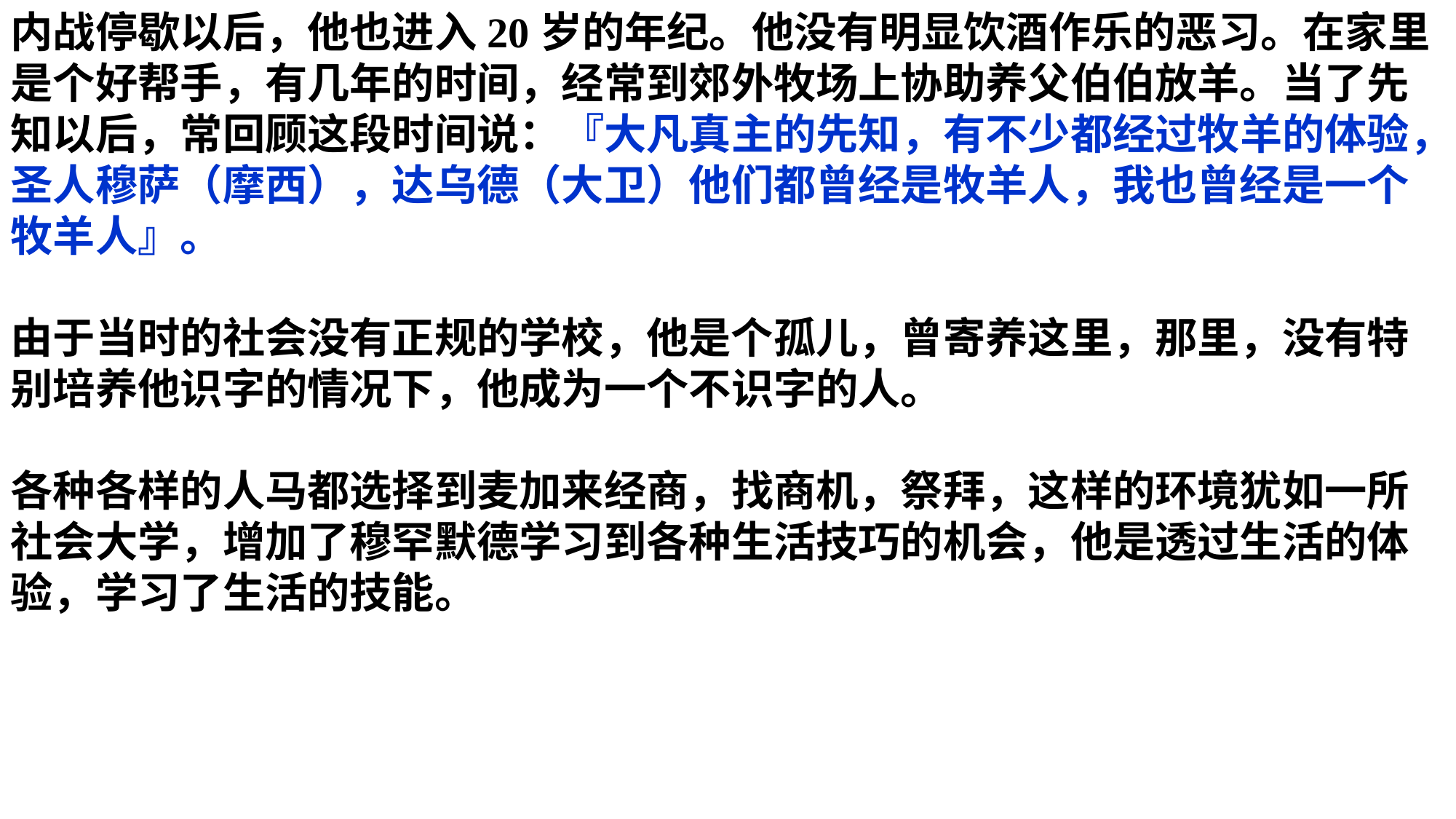

内战停歇以后，他也进入20岁的年纪。他没有明显饮酒作乐的恶习。在家里是个好帮手，有几年的时间，经常到郊外牧场上协助养父伯伯放羊。当了先知以后，常回顾这段时间说：『大凡真主的先知，有不少都经过牧羊的体验，圣人穆萨（摩西），达乌德（大卫）他们都曾经是牧羊人，我也曾经是一个牧羊人』。

由于当时的社会没有正规的学校，他是个孤儿，曾寄养这里，那里，没有特别培养他识字的情况下，他成为一个不识字的人。

各种各样的人马都选择到麦加来经商，找商机，祭拜，这样的环境犹如一所社会大学，增加了穆罕默德学习到各种生活技巧的机会，他是透过生活的体验，学习了生活的技能。